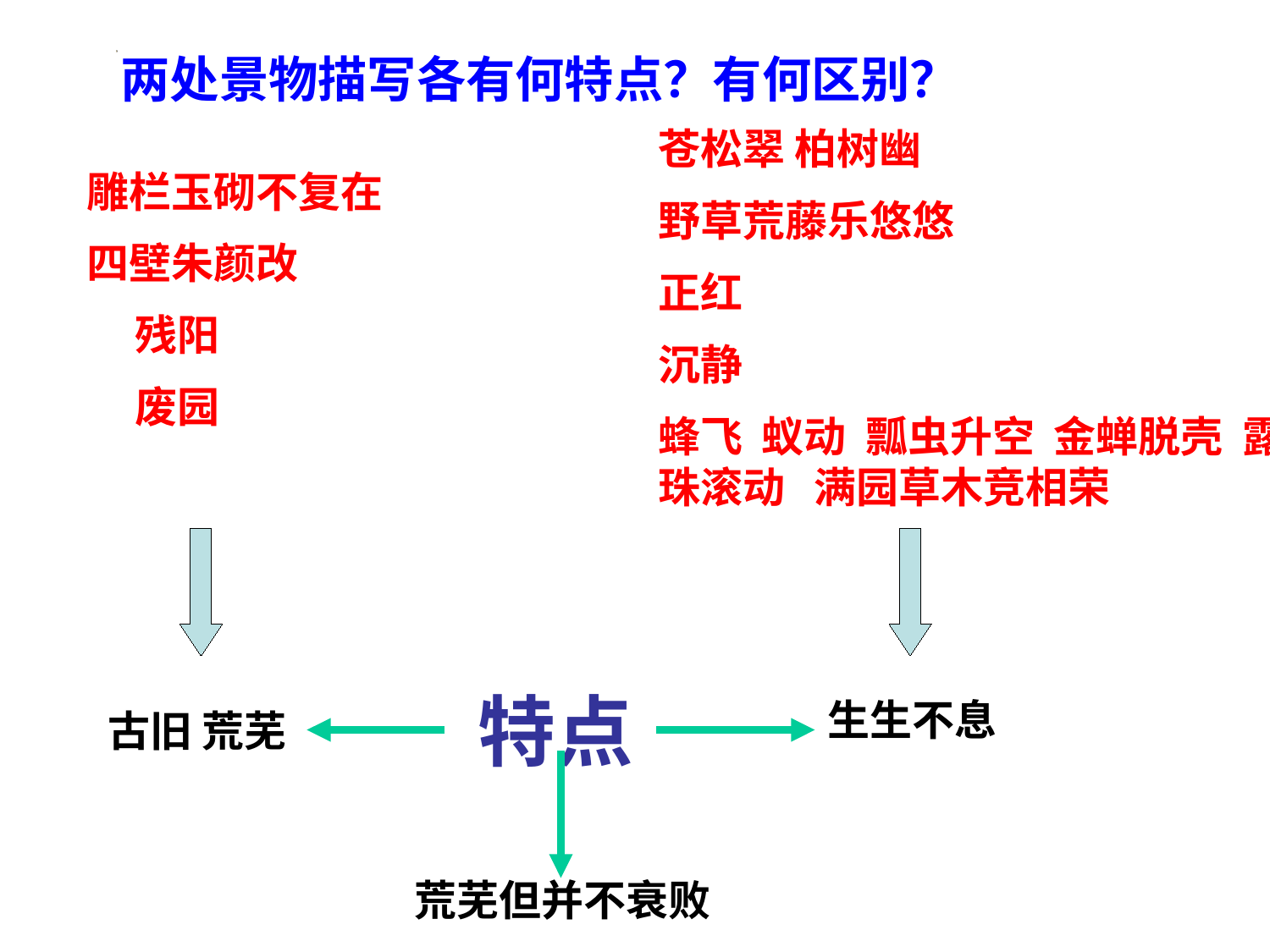

两处景物描写各有何特点？有何区别？
苍松翠 柏树幽
野草荒藤乐悠悠
正红
沉静
蜂飞  蚁动  瓢虫升空  金蝉脱壳  露珠滚动   满园草木竞相荣
雕栏玉砌不复在
四壁朱颜改
    残阳
    废园

特点

生生不息
古旧 荒芜

荒芜但并不衰败